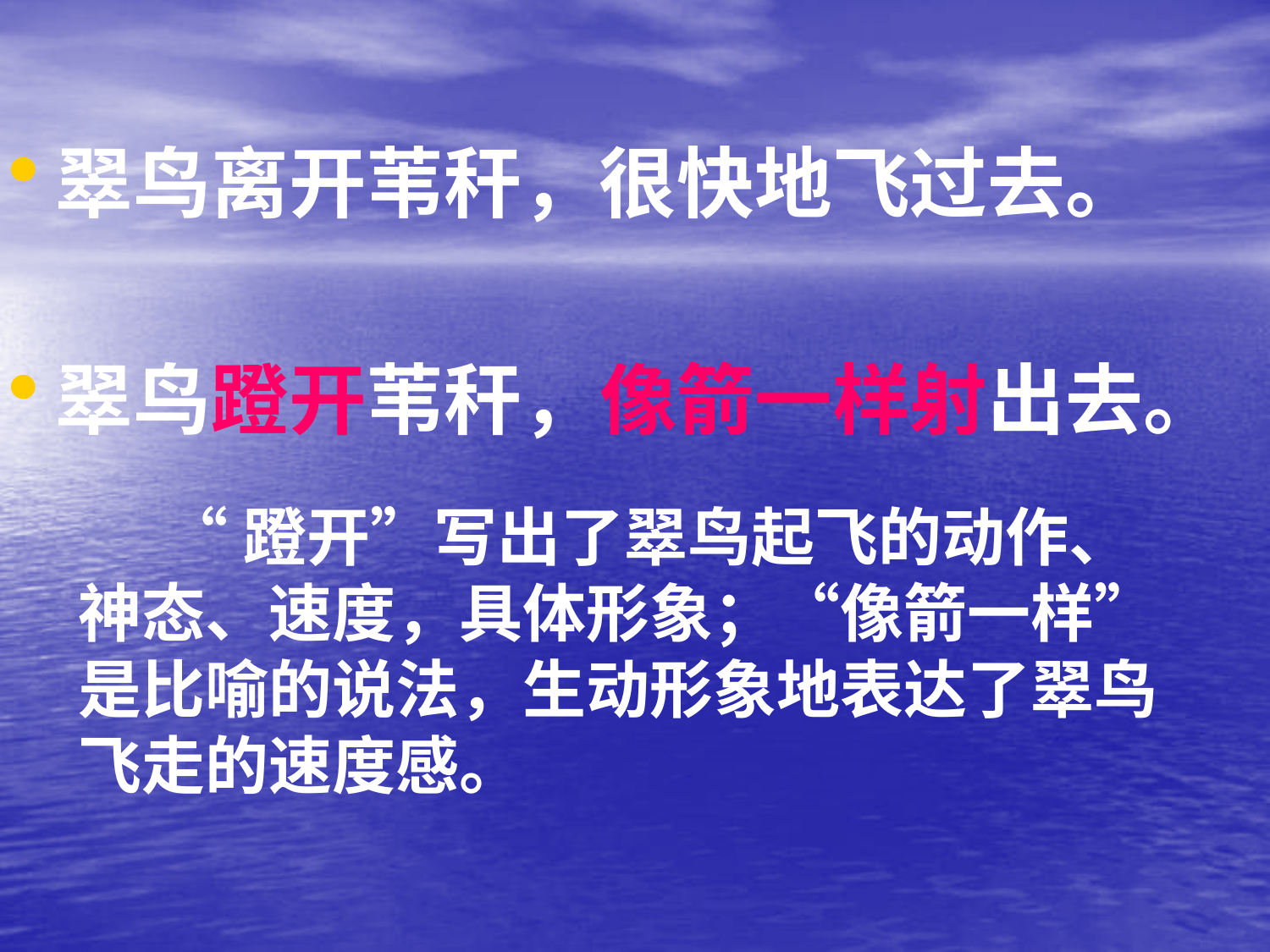

翠鸟离开苇秆，很快地飞过去。

翠鸟蹬开苇秆，像箭一样射出去。
      “蹬开”写出了翠鸟起飞的动作、神态、速度，具体形象；“像箭一样”是比喻的说法，生动形象地表达了翠鸟飞走的速度感。